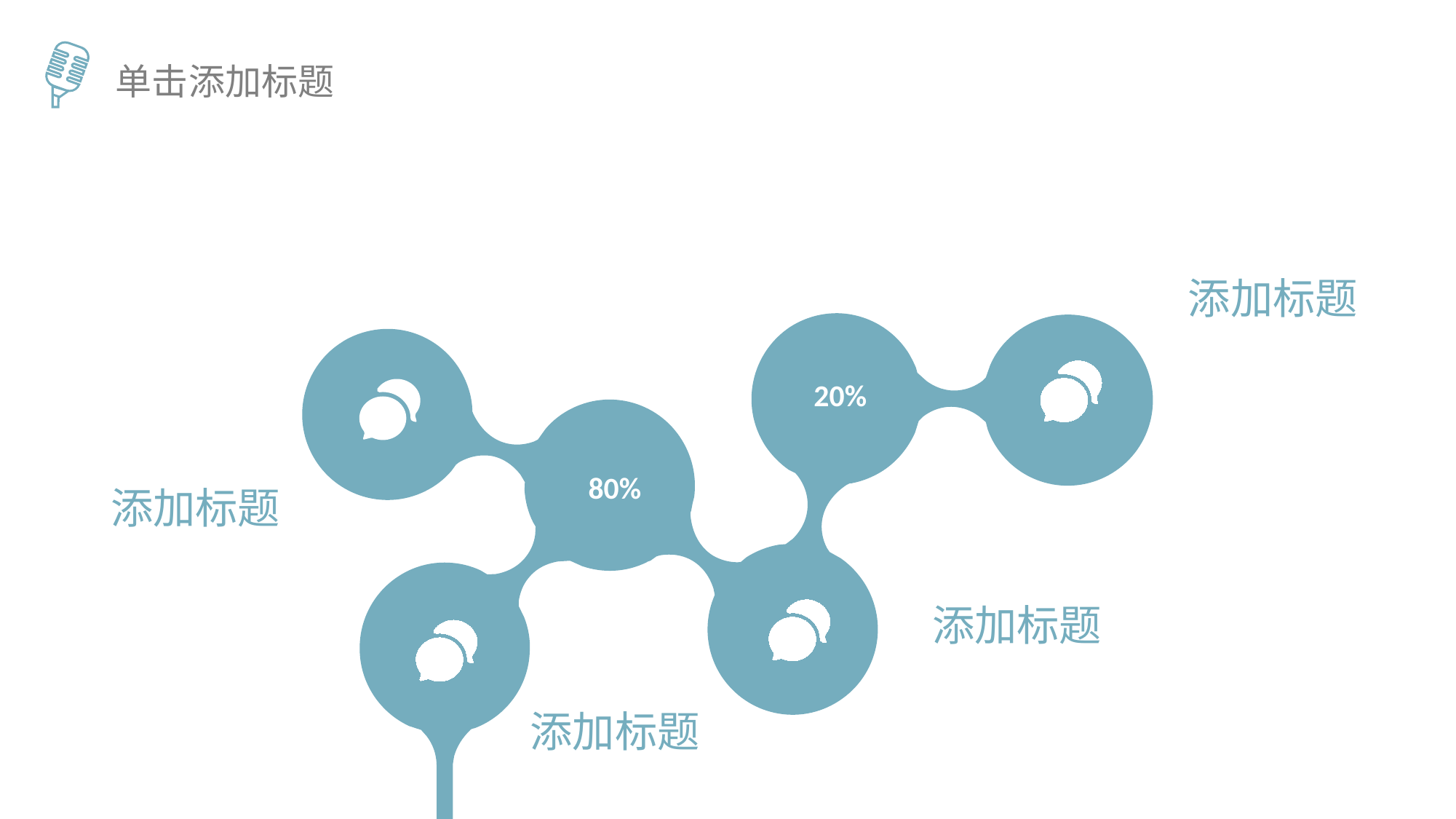

单击添加标题
添加标题

20%

80%
添加标题
添加标题

添加标题